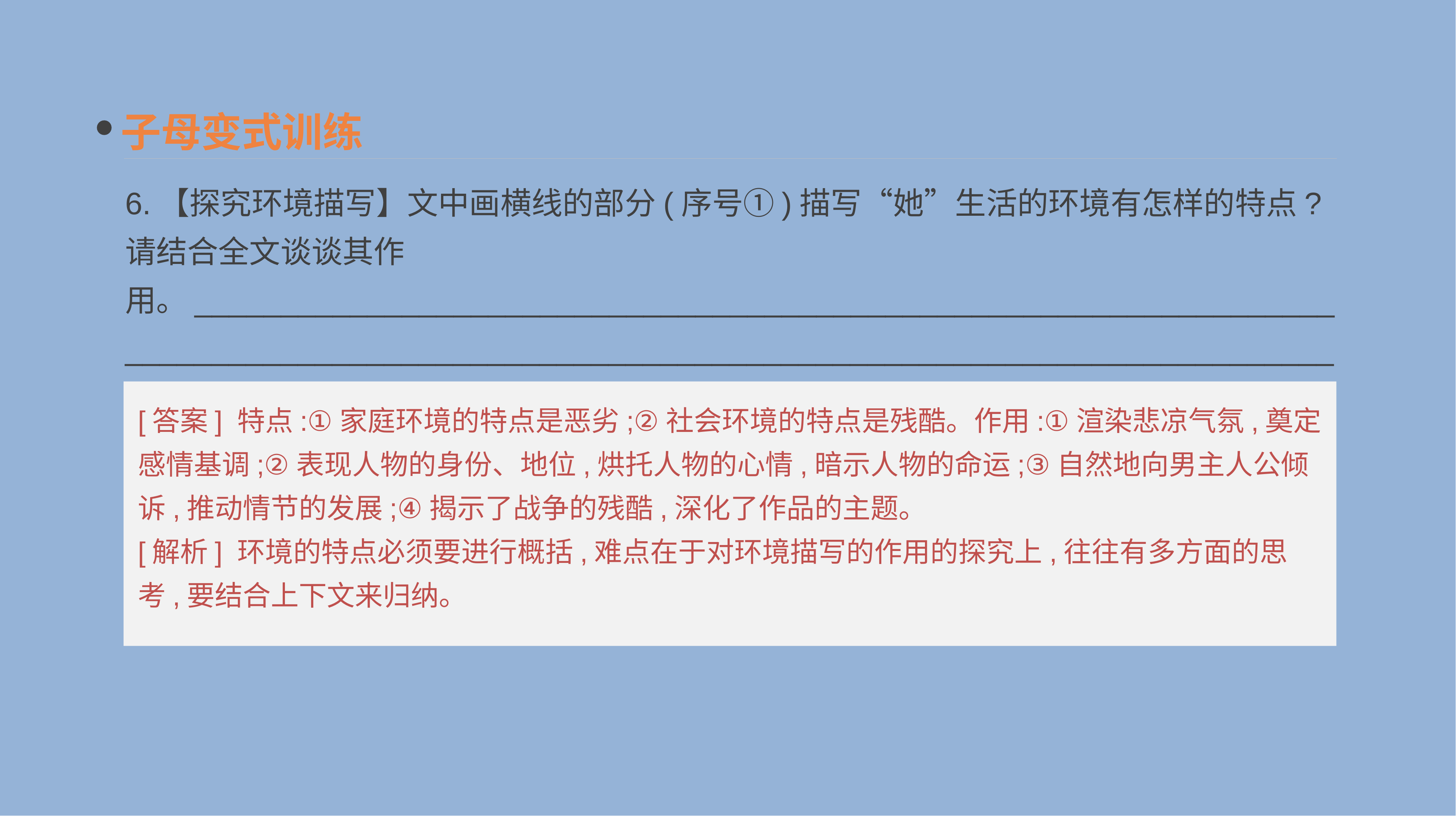

子母变式训练

6.【探究环境描写】文中画横线的部分(序号①)描写“她”生活的环境有怎样的特点?请结合全文谈谈其作用。____________________________________________________________________________________________________________________________________________________________________________

[答案] 特点:①家庭环境的特点是恶劣;②社会环境的特点是残酷。作用:①渲染悲凉气氛,奠定感情基调;②表现人物的身份、地位,烘托人物的心情,暗示人物的命运;③自然地向男主人公倾诉,推动情节的发展;④揭示了战争的残酷,深化了作品的主题。
[解析] 环境的特点必须要进行概括,难点在于对环境描写的作用的探究上,往往有多方面的思考,要结合上下文来归纳。